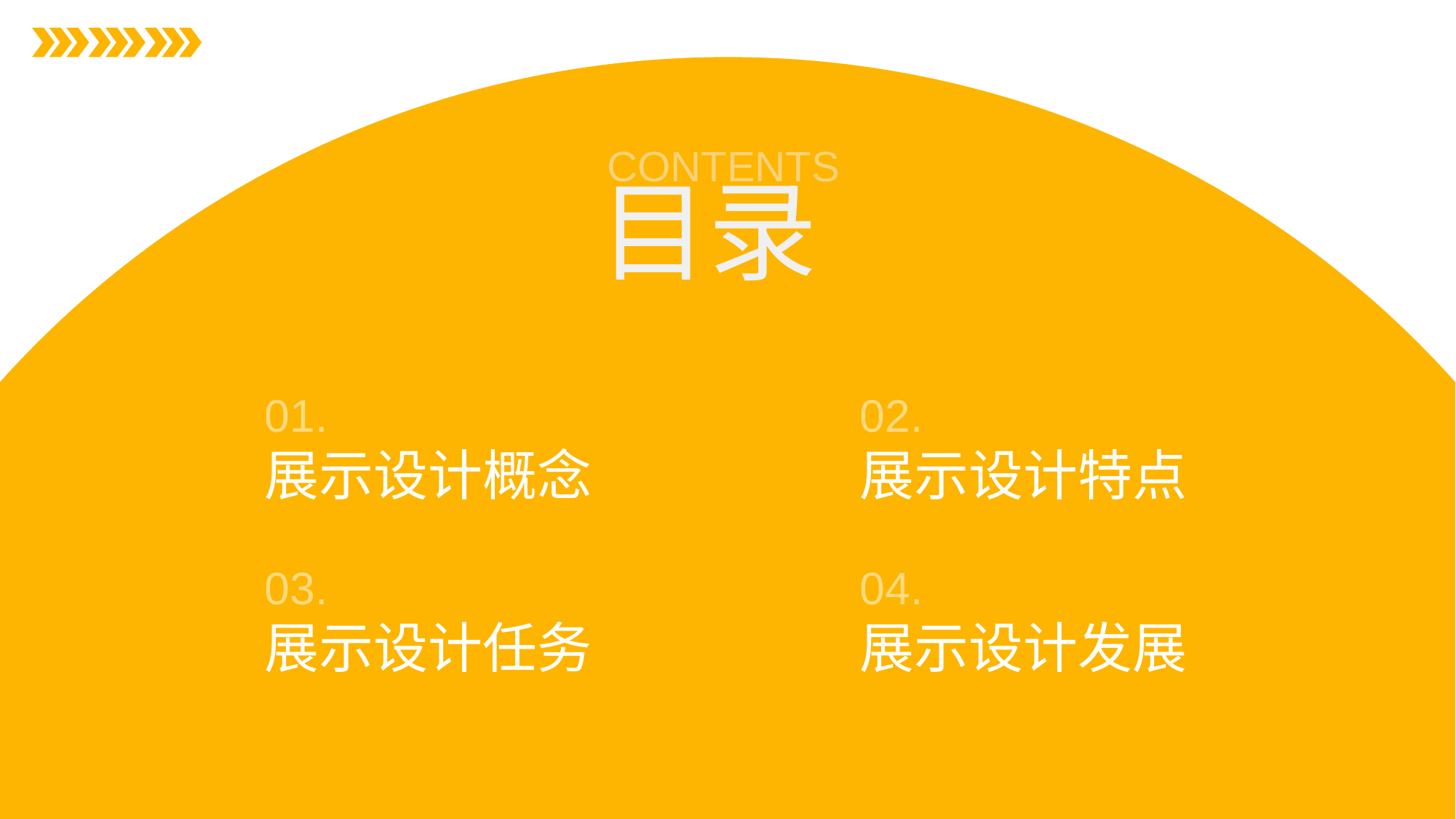

01.
展示设计概念
02.
展示设计特点
03.
展示设计任务
04.
展示设计发展